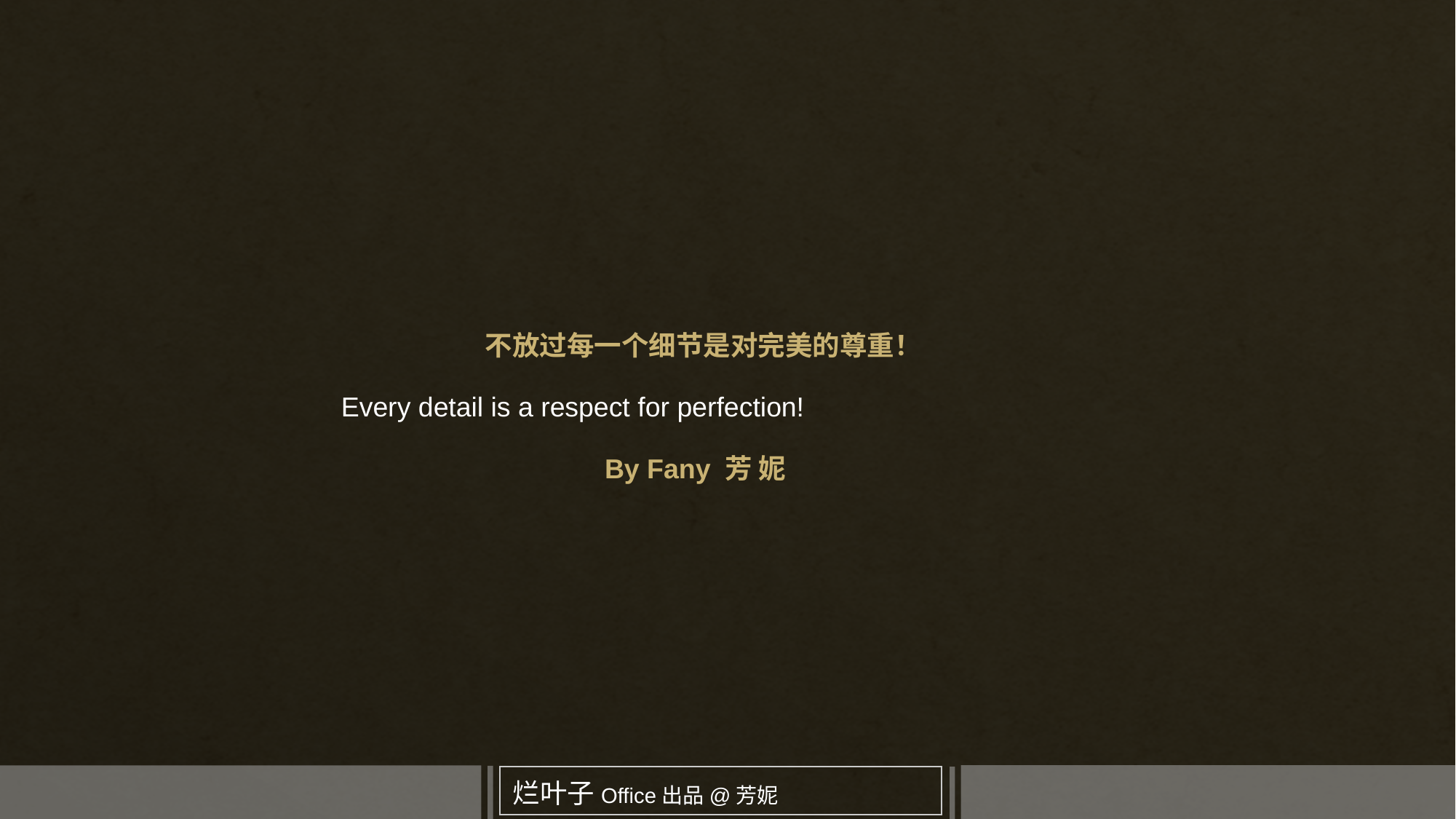

不放过每一个细节是对完美的尊重！
Every detail is a respect for perfection!
By Fany 芳 妮

烂叶子Office出品@芳妮